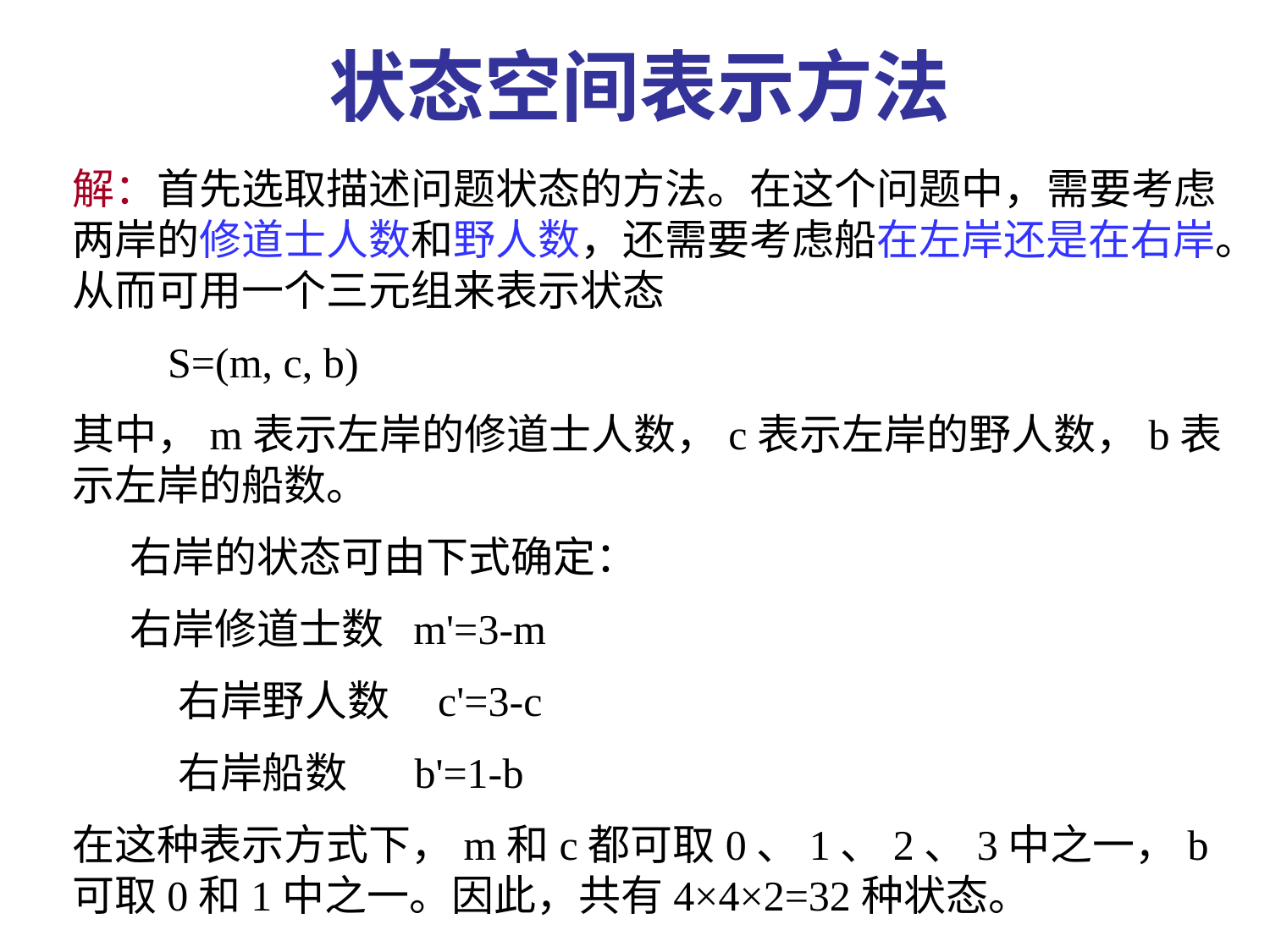

状态空间表示方法
解：首先选取描述问题状态的方法。在这个问题中，需要考虑两岸的修道士人数和野人数，还需要考虑船在左岸还是在右岸。从而可用一个三元组来表示状态
         S=(m, c, b)
其中，m表示左岸的修道士人数，c表示左岸的野人数，b表示左岸的船数。
     右岸的状态可由下式确定：
     右岸修道士数  m'=3-m
          右岸野人数    c'=3-c
          右岸船数      b'=1-b
在这种表示方式下，m和c都可取0、1、2、3中之一，b可取0和1中之一。因此，共有4×4×2=32种状态。